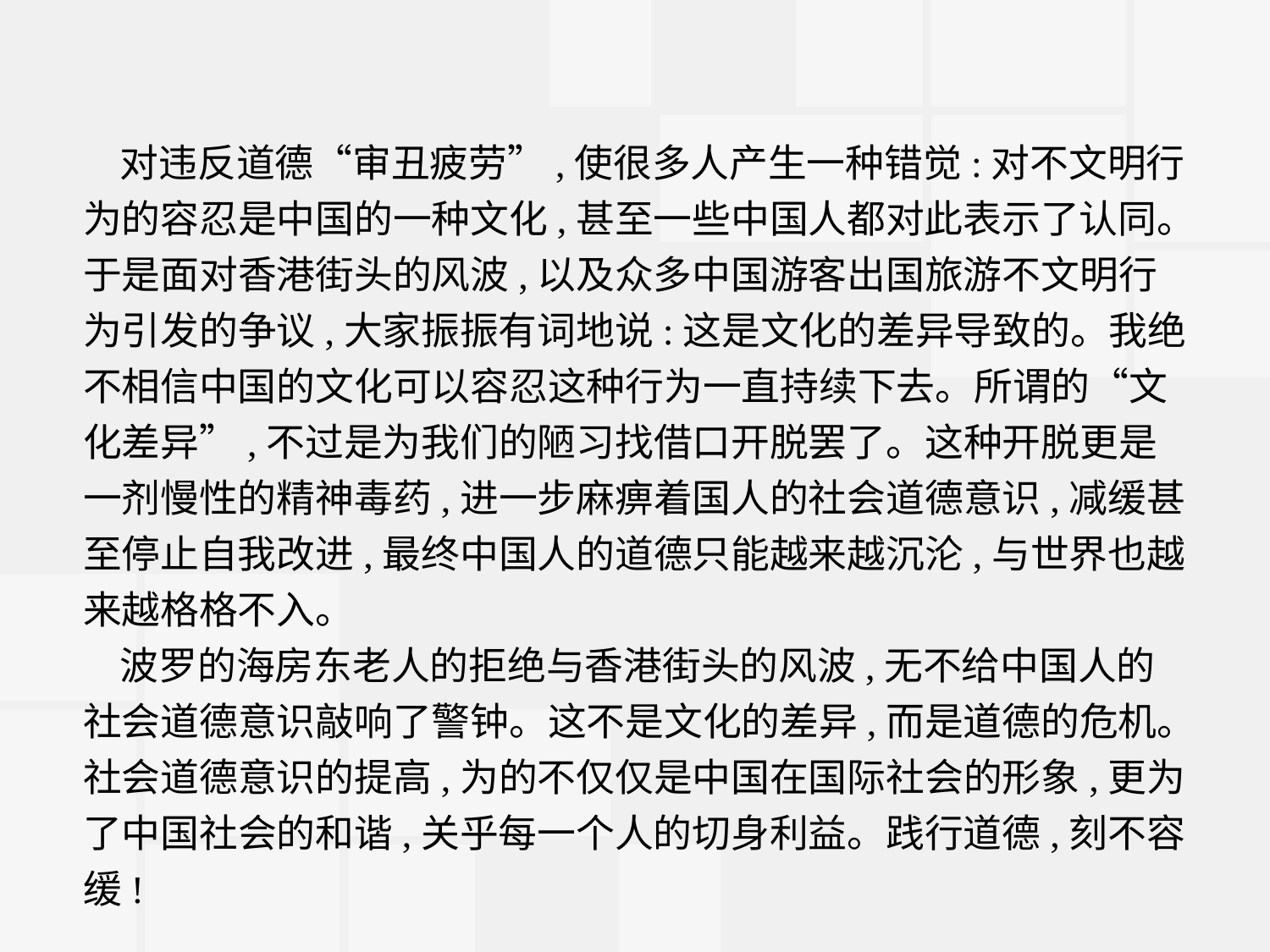

对违反道德“审丑疲劳”,使很多人产生一种错觉:对不文明行为的容忍是中国的一种文化,甚至一些中国人都对此表示了认同。于是面对香港街头的风波,以及众多中国游客出国旅游不文明行为引发的争议,大家振振有词地说:这是文化的差异导致的。我绝不相信中国的文化可以容忍这种行为一直持续下去。所谓的“文化差异”,不过是为我们的陋习找借口开脱罢了。这种开脱更是一剂慢性的精神毒药,进一步麻痹着国人的社会道德意识,减缓甚至停止自我改进,最终中国人的道德只能越来越沉沦,与世界也越来越格格不入。
波罗的海房东老人的拒绝与香港街头的风波,无不给中国人的社会道德意识敲响了警钟。这不是文化的差异,而是道德的危机。社会道德意识的提高,为的不仅仅是中国在国际社会的形象,更为了中国社会的和谐,关乎每一个人的切身利益。践行道德,刻不容缓!